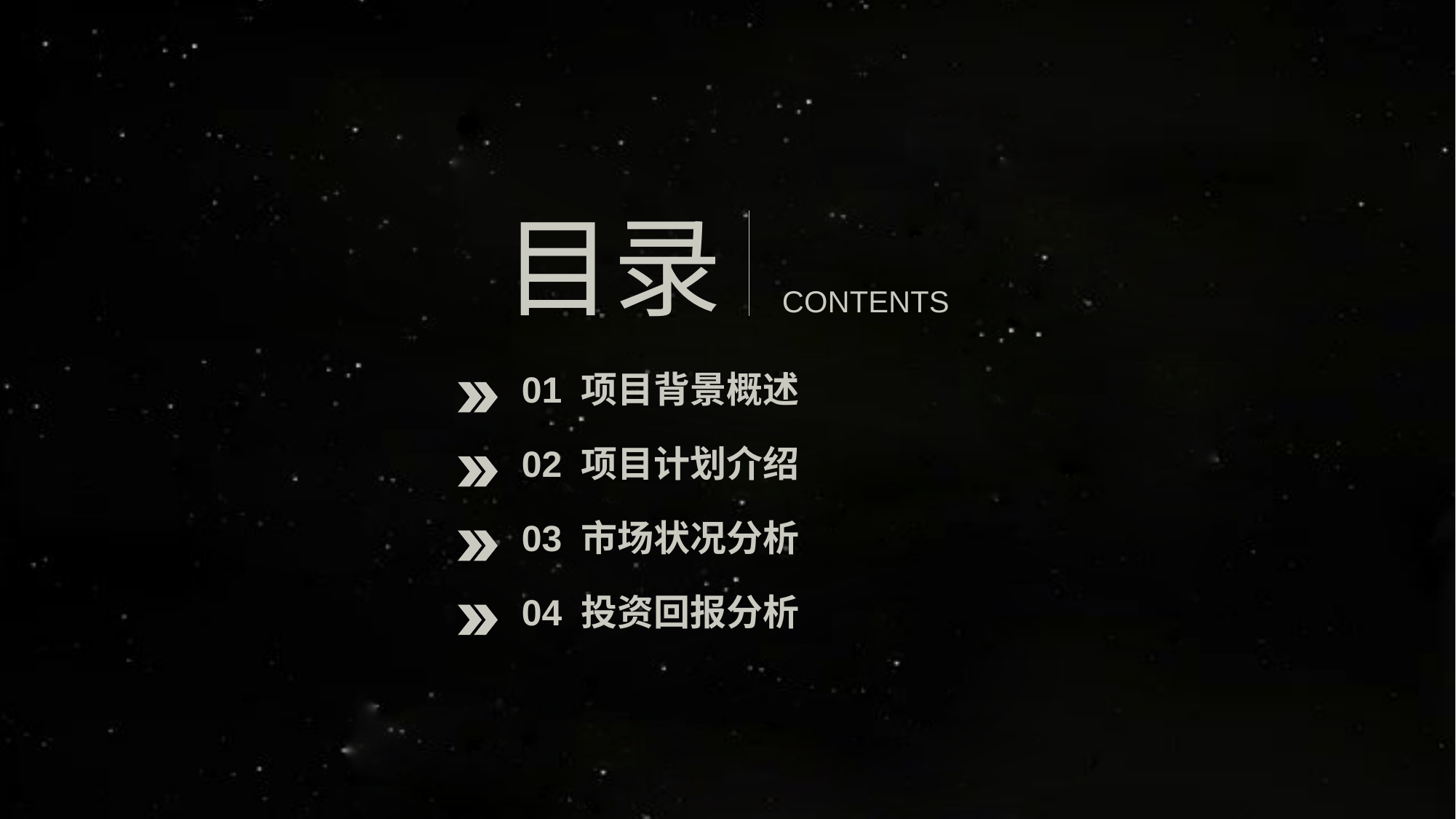

目录
CONTENTS

01 项目背景概述

02 项目计划介绍

03 市场状况分析

04 投资回报分析